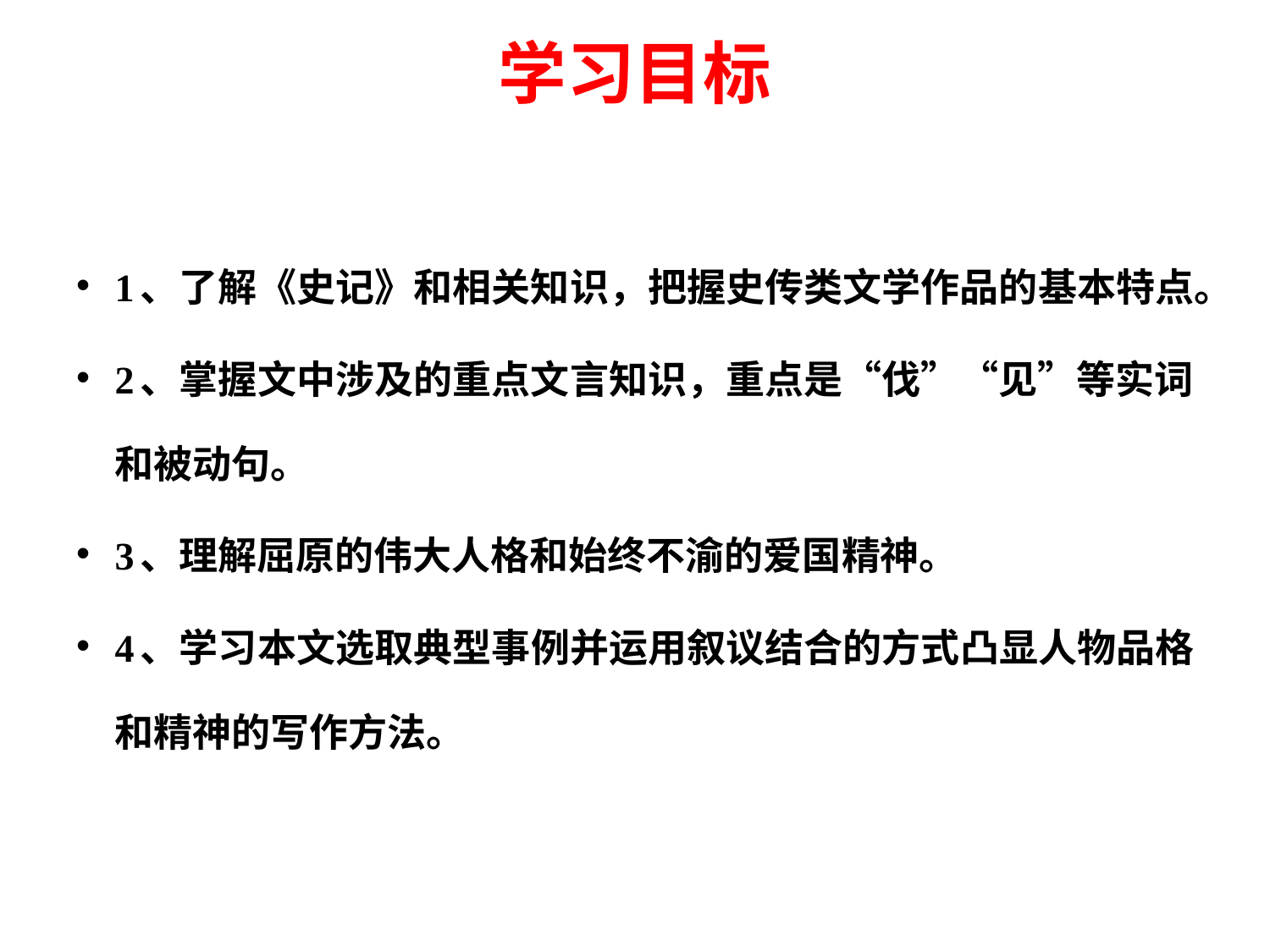

# 学习目标
1、了解《史记》和相关知识，把握史传类文学作品的基本特点。
2、掌握文中涉及的重点文言知识，重点是“伐”“见”等实词和被动句。
3、理解屈原的伟大人格和始终不渝的爱国精神。
4、学习本文选取典型事例并运用叙议结合的方式凸显人物品格和精神的写作方法。